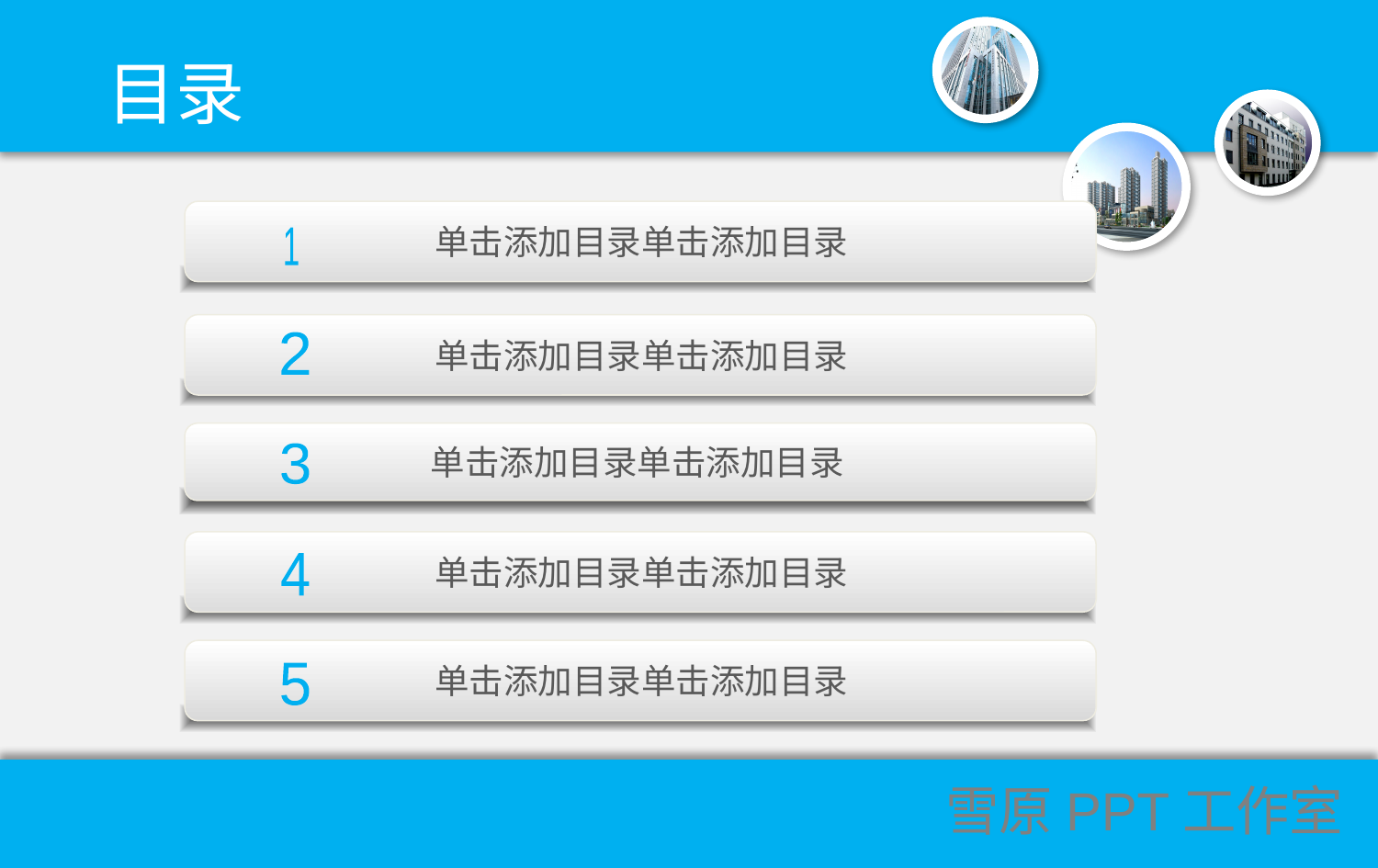

目录

单击添加目录单击添加目录
1

单击添加目录单击添加目录
2

单击添加目录单击添加目录
3

单击添加目录单击添加目录
4

单击添加目录单击添加目录

5